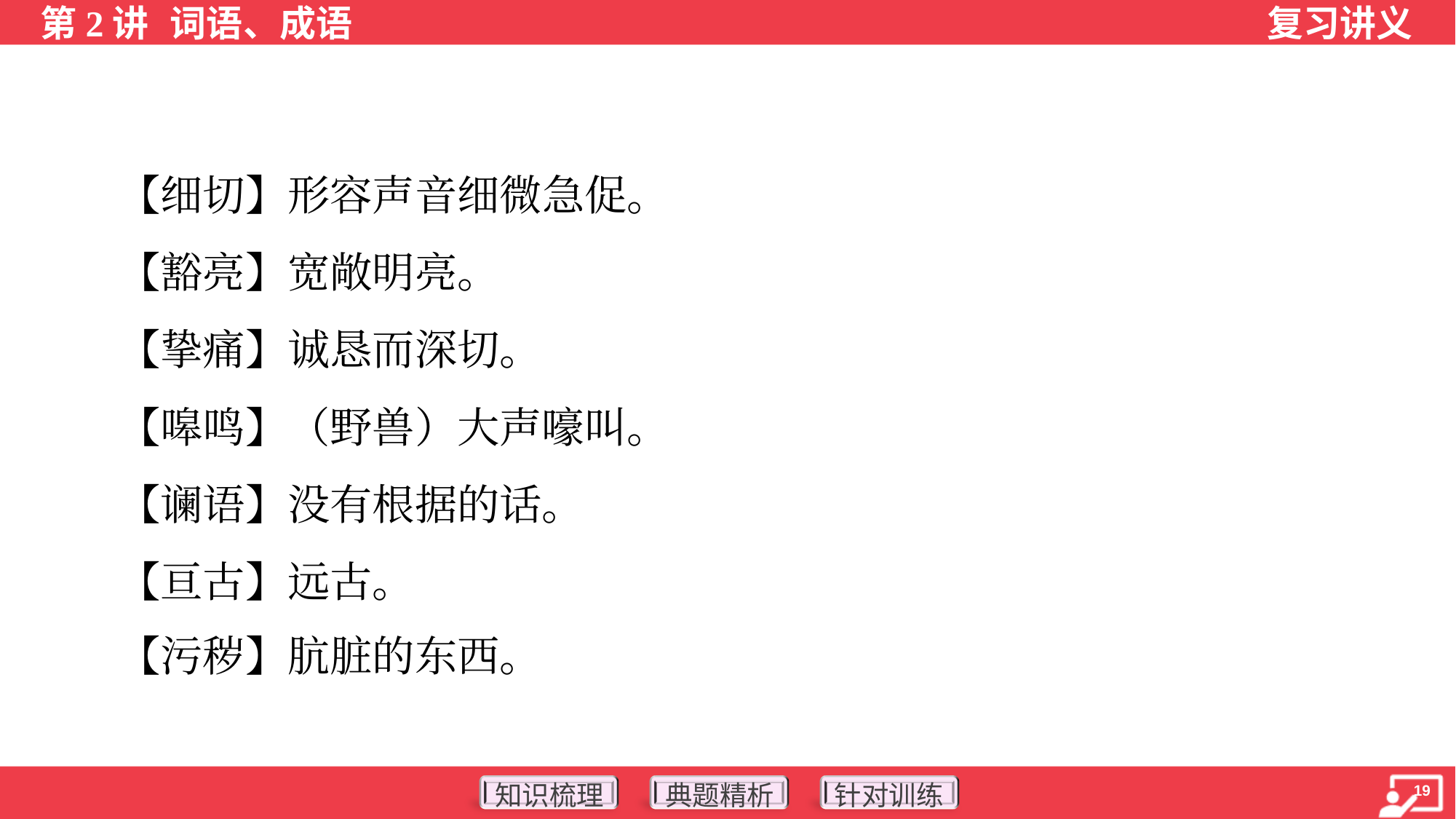

【细切】形容声音细微急促。
    【豁亮】宽敞明亮。
    【挚痛】诚恳而深切。
    【嗥鸣】（野兽）大声嚎叫。
    【谰语】没有根据的话。
    【亘古】远古。
    【污秽】肮脏的东西。